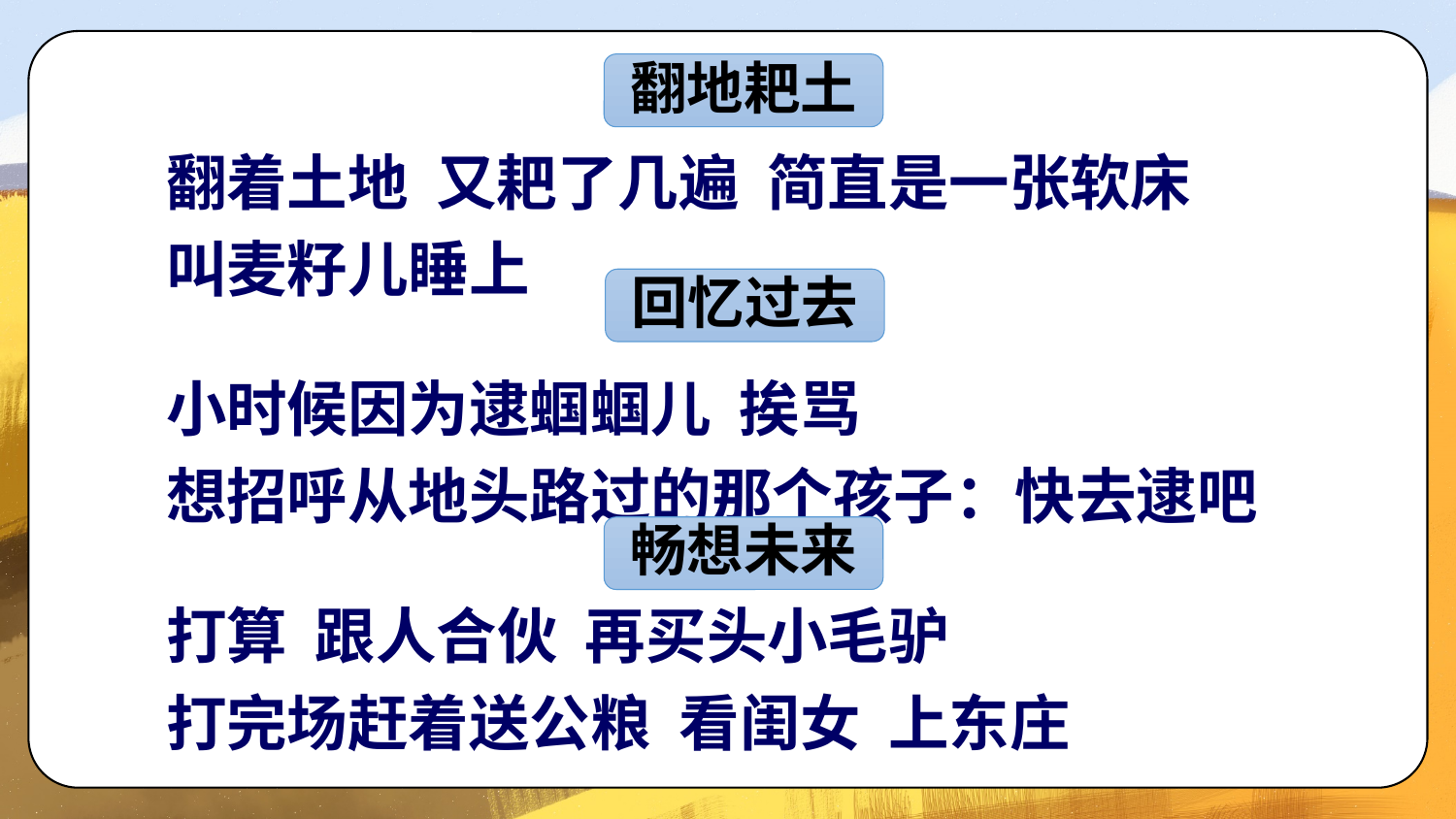

翻地耙土
翻着土地  又耙了几遍  简直是一张软床
叫麦籽儿睡上

小时候因为逮蝈蝈儿  挨骂
想招呼从地头路过的那个孩子：快去逮吧

打算  跟人合伙  再买头小毛驴
打完场赶着送公粮  看闺女  上东庄
回忆过去
畅想未来